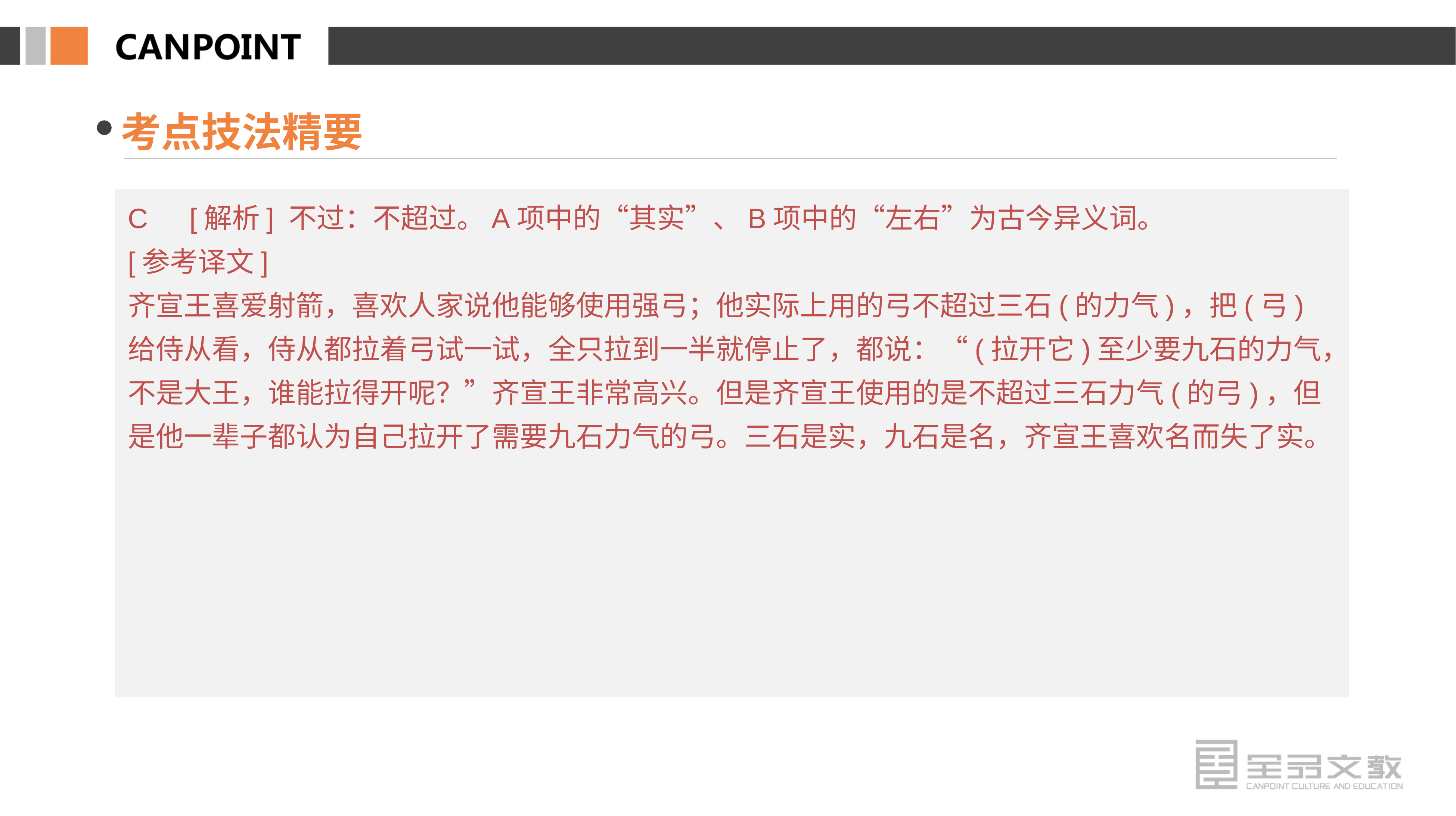

考点技法精要

C　[解析] 不过：不超过。A项中的“其实”、B项中的“左右”为古今异义词。
[参考译文]
齐宣王喜爱射箭，喜欢人家说他能够使用强弓；他实际上用的弓不超过三石(的力气)，把(弓)给侍从看，侍从都拉着弓试一试，全只拉到一半就停止了，都说：“(拉开它)至少要九石的力气，不是大王，谁能拉得开呢？”齐宣王非常高兴。但是齐宣王使用的是不超过三石力气(的弓)，但是他一辈子都认为自己拉开了需要九石力气的弓。三石是实，九石是名，齐宣王喜欢名而失了实。